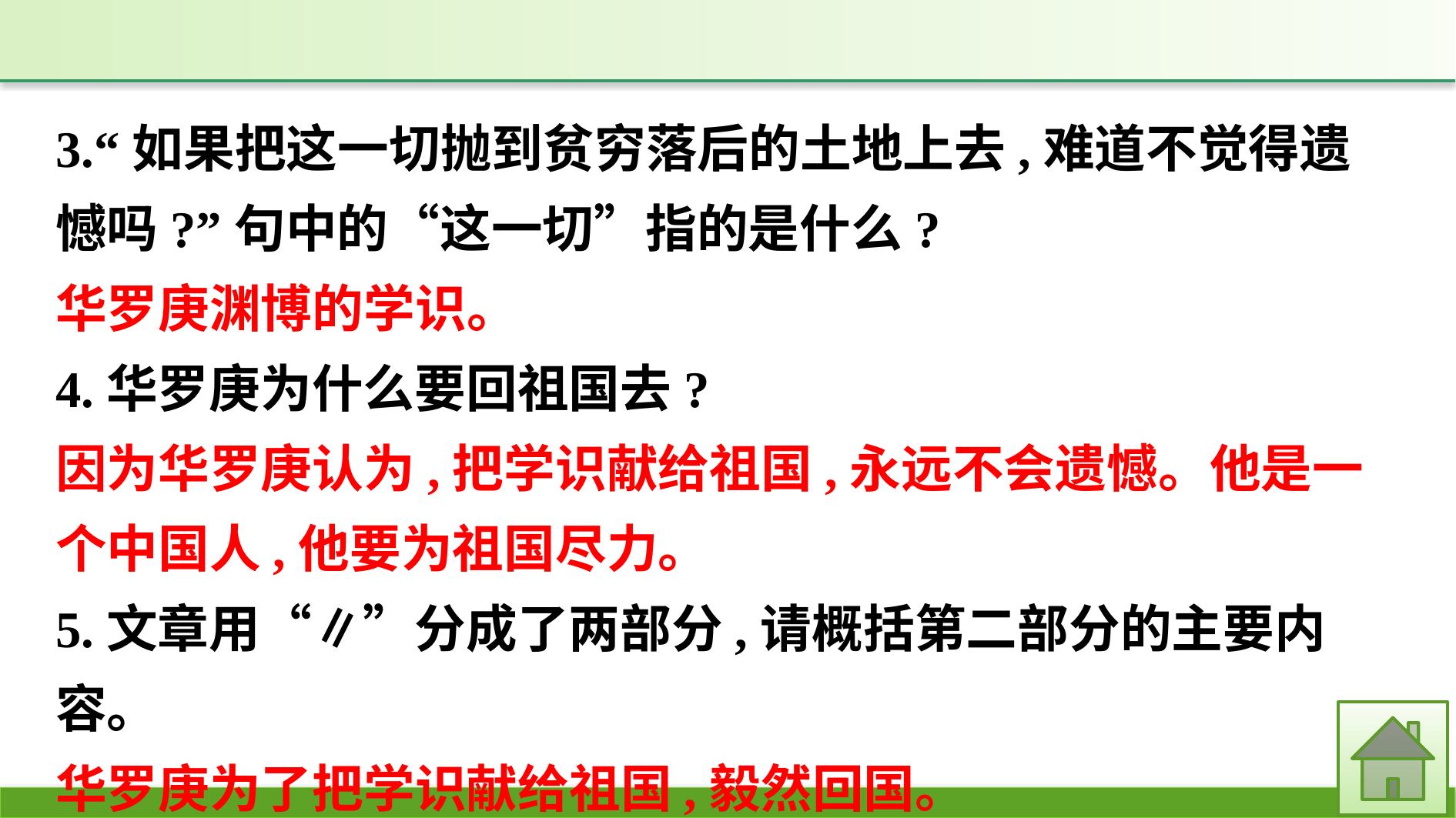

3.“如果把这一切抛到贫穷落后的土地上去,难道不觉得遗憾吗?”句中的“这一切”指的是什么?
华罗庚渊博的学识。
4.华罗庚为什么要回祖国去?
因为华罗庚认为,把学识献给祖国,永远不会遗憾。他是一个中国人,他要为祖国尽力。
5.文章用“∥”分成了两部分,请概括第二部分的主要内容。
华罗庚为了把学识献给祖国,毅然回国。